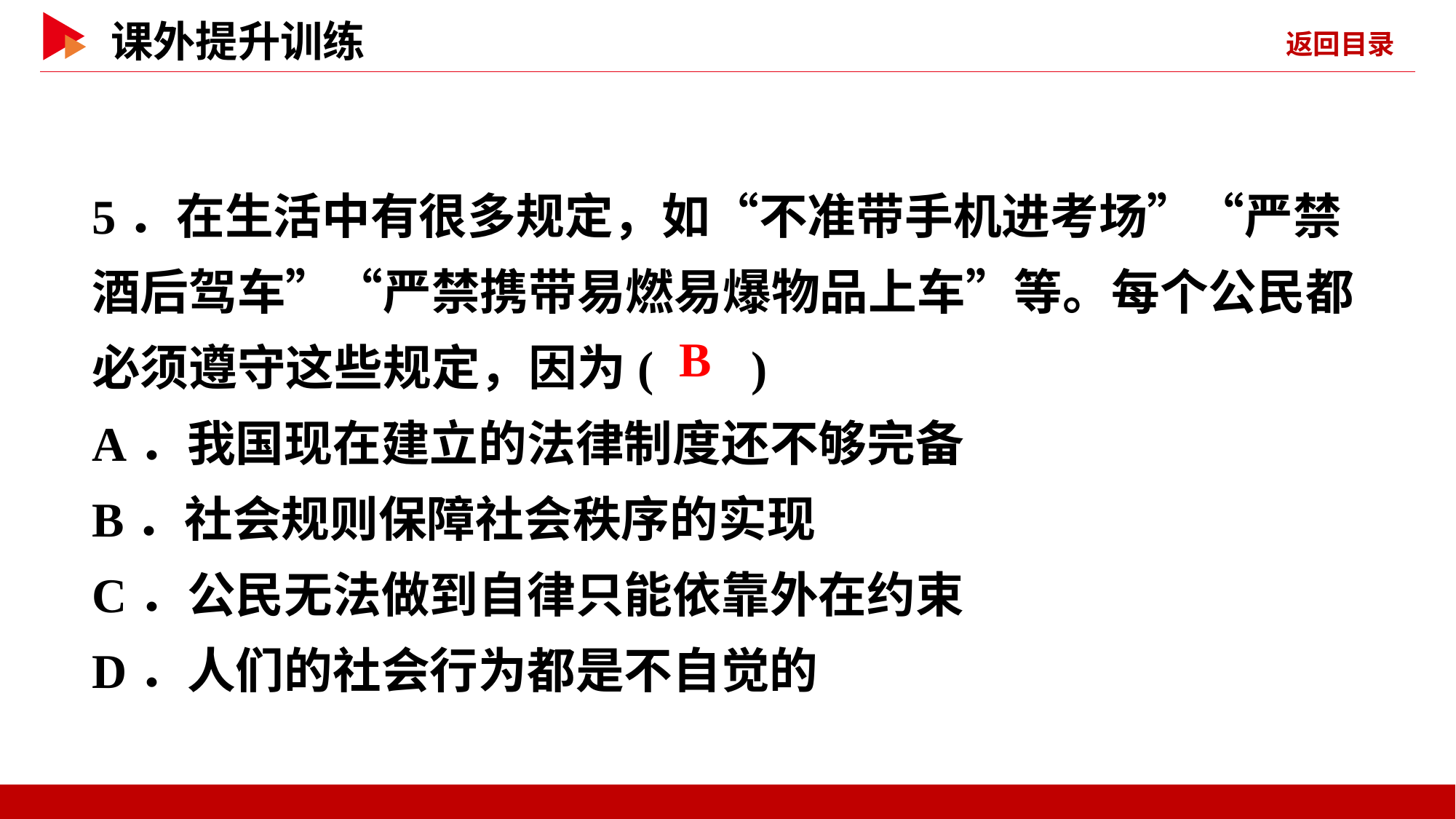

5．在生活中有很多规定，如“不准带手机进考场”“严禁酒后驾车”“严禁携带易燃易爆物品上车”等。每个公民都必须遵守这些规定，因为(        )
A．我国现在建立的法律制度还不够完备
B．社会规则保障社会秩序的实现
C．公民无法做到自律只能依靠外在约束
D．人们的社会行为都是不自觉的
   B